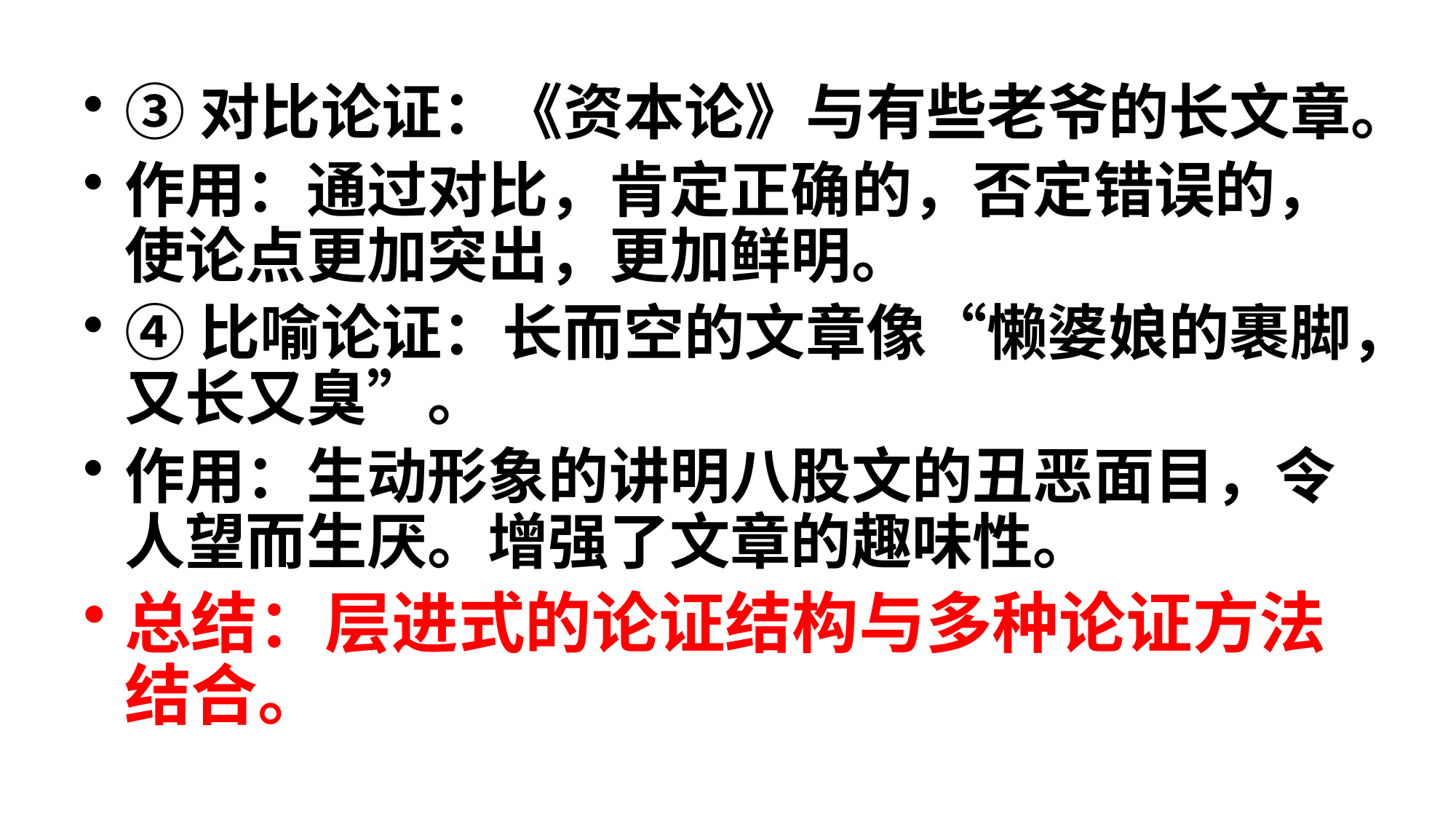

③对比论证：《资本论》与有些老爷的长文章。
作用：通过对比，肯定正确的，否定错误的，使论点更加突出，更加鲜明。
④比喻论证：长而空的文章像“懒婆娘的裹脚，又长又臭”。
作用：生动形象的讲明八股文的丑恶面目，令人望而生厌。增强了文章的趣味性。
总结：层进式的论证结构与多种论证方法结合。